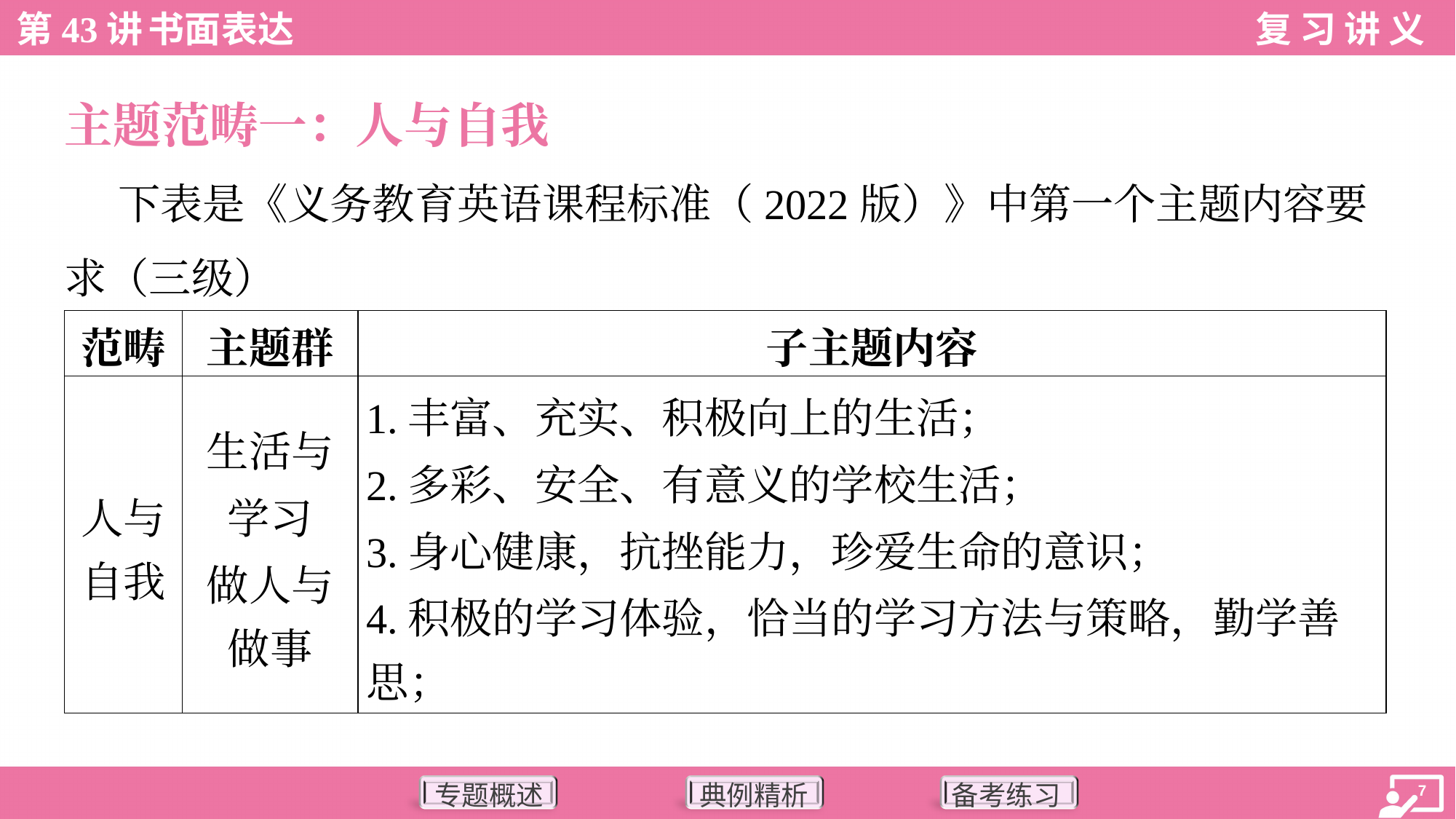

主题范畴一：人与自我
    下表是《义务教育英语课程标准（2022版）》中第一个主题内容要
求（三级）
| 范畴 | 主题群 | 子主题内容 |
| --- | --- | --- |
| 人与 自我 | 生活与 学习 做人与 做事 | 1.丰富、充实、积极向上的生活； 2.多彩、安全、有意义的学校生活； 3.身心健康，抗挫能力，珍爱生命的意识； 4.积极的学习体验，恰当的学习方法与策略，勤学善 思； |